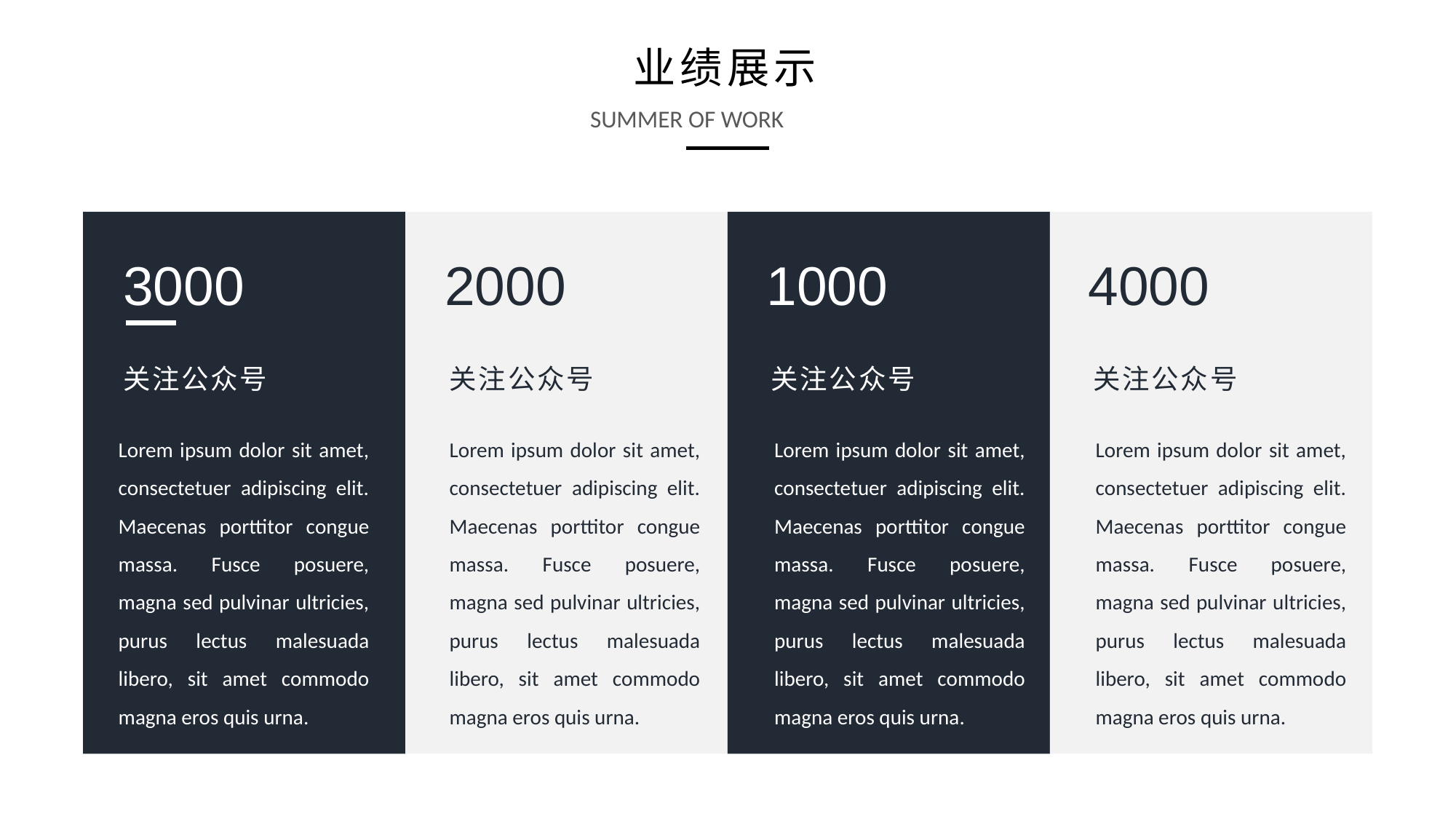

业绩展示
SUMMER OF WORK

3000
2000
1000
4000
关注公众号
关注公众号
关注公众号
关注公众号
Lorem ipsum dolor sit amet, consectetuer adipiscing elit. Maecenas porttitor congue massa. Fusce posuere, magna sed pulvinar ultricies, purus lectus malesuada libero, sit amet commodo magna eros quis urna.

Lorem ipsum dolor sit amet, consectetuer adipiscing elit. Maecenas porttitor congue massa. Fusce posuere, magna sed pulvinar ultricies, purus lectus malesuada libero, sit amet commodo magna eros quis urna.

Lorem ipsum dolor sit amet, consectetuer adipiscing elit. Maecenas porttitor congue massa. Fusce posuere, magna sed pulvinar ultricies, purus lectus malesuada libero, sit amet commodo magna eros quis urna.

Lorem ipsum dolor sit amet, consectetuer adipiscing elit. Maecenas porttitor congue massa. Fusce posuere, magna sed pulvinar ultricies, purus lectus malesuada libero, sit amet commodo magna eros quis urna.